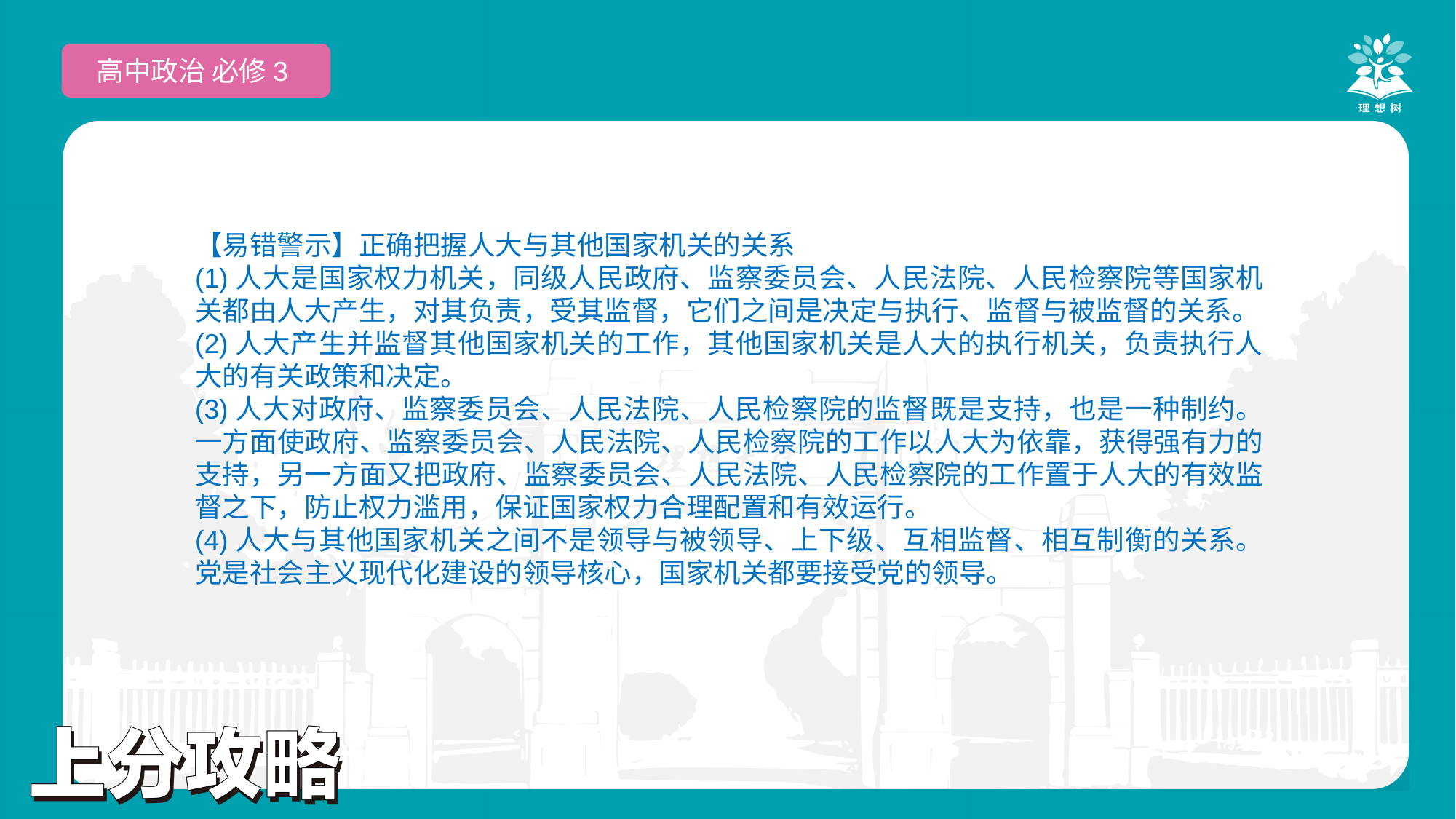

高中政治 必修3
【易错警示】正确把握人大与其他国家机关的关系
(1)人大是国家权力机关，同级人民政府、监察委员会、人民法院、人民检察院等国家机关都由人大产生，对其负责，受其监督，它们之间是决定与执行、监督与被监督的关系。
(2)人大产生并监督其他国家机关的工作，其他国家机关是人大的执行机关，负责执行人大的有关政策和决定。
(3)人大对政府、监察委员会、人民法院、人民检察院的监督既是支持，也是一种制约。一方面使政府、监察委员会、人民法院、人民检察院的工作以人大为依靠，获得强有力的支持，另一方面又把政府、监察委员会、人民法院、人民检察院的工作置于人大的有效监督之下，防止权力滥用，保证国家权力合理配置和有效运行。
(4)人大与其他国家机关之间不是领导与被领导、上下级、互相监督、相互制衡的关系。党是社会主义现代化建设的领导核心，国家机关都要接受党的领导。